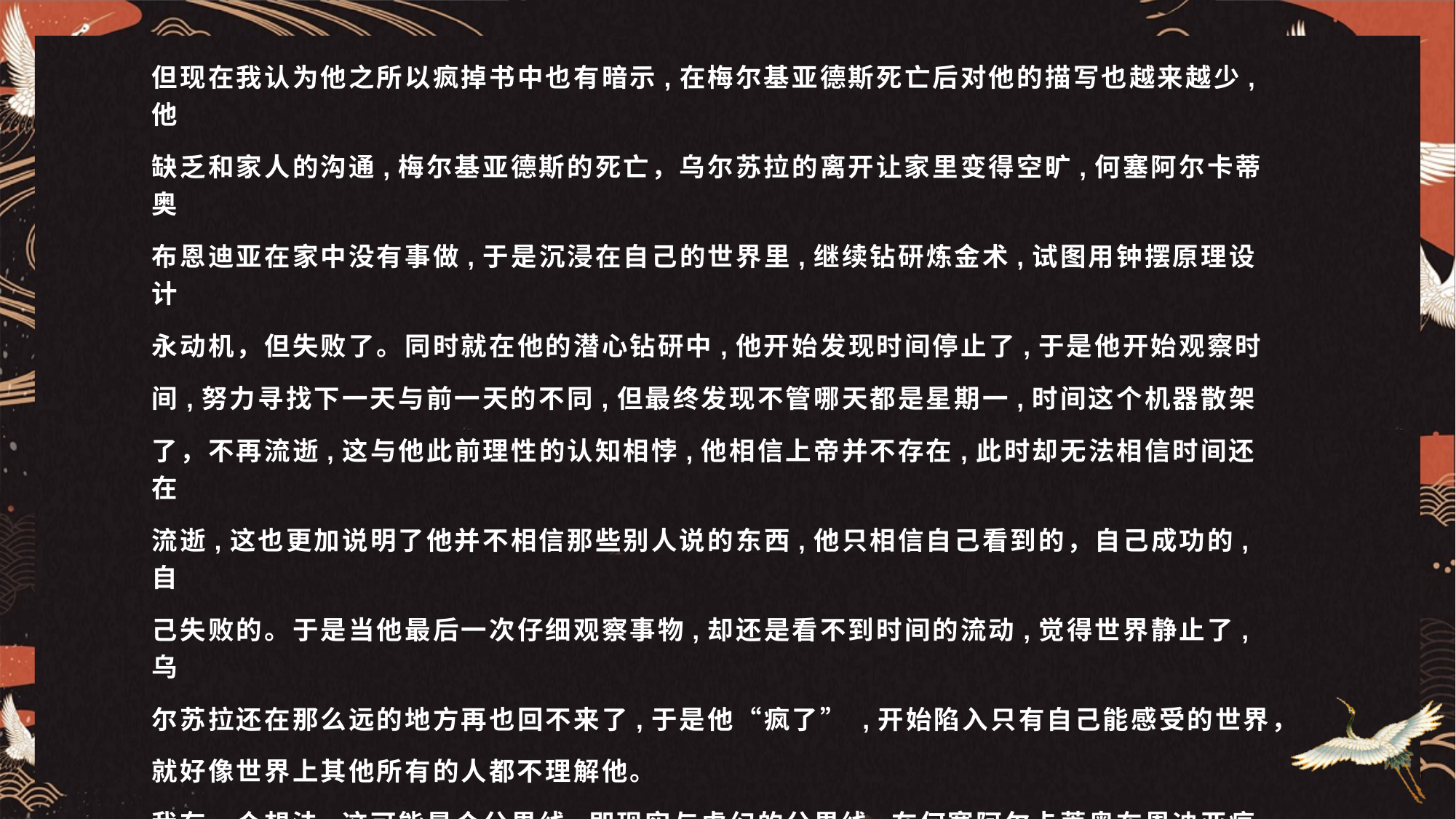

但现在我认为他之所以疯掉书中也有暗示,在梅尔基亚德斯死亡后对他的描写也越来越少,他
缺乏和家人的沟通,梅尔基亚德斯的死亡，乌尔苏拉的离开让家里变得空旷,何塞阿尔卡蒂奥
布恩迪亚在家中没有事做,于是沉浸在自己的世界里,继续钻研炼金术,试图用钟摆原理设计
永动机，但失败了。同时就在他的潜心钻研中,他开始发现时间停止了,于是他开始观察时
间,努力寻找下一天与前一天的不同,但最终发现不管哪天都是星期一,时间这个机器散架
了，不再流逝,这与他此前理性的认知相悖,他相信上帝并不存在,此时却无法相信时间还在
流逝,这也更加说明了他并不相信那些别人说的东西,他只相信自己看到的，自己成功的,自
己失败的。于是当他最后一次仔细观察事物,却还是看不到时间的流动,觉得世界静止了,乌
尔苏拉还在那么远的地方再也回不来了,于是他“疯了” ,开始陷入只有自己能感受的世界，
就好像世界上其他所有的人都不理解他。
我有一个想法,这可能是个分界线,即现实与虚幻的分界线,在何塞阿尔卡蒂奥布恩迪亚疯
之前，-切都是真实发生的,而后来,渐渐地,马孔多开始在命运的巨轮下滚滚向前,陷入时
间停滞的沼泽走向毁灭。而何塞阿尔卡蒂奥布恩迪亚毕竟是亲手建立这命运巨轮的人,他的
理性使他无法融入这个虚幻世界,于是在巨轮开始滚动时被抛弃,从此留在了时间之外。
#